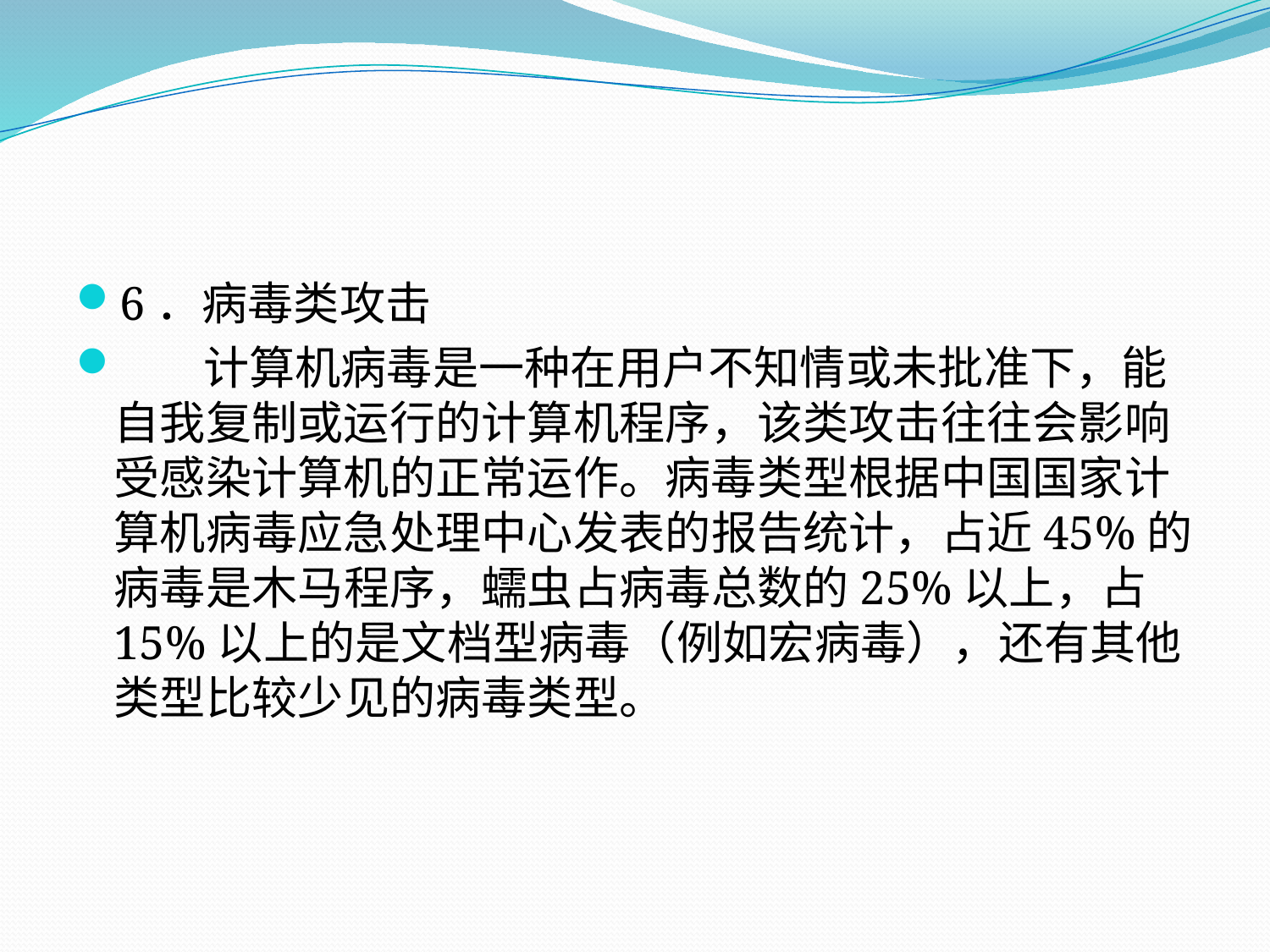

#
6．病毒类攻击
       计算机病毒是一种在用户不知情或未批准下，能自我复制或运行的计算机程序，该类攻击往往会影响受感染计算机的正常运作。病毒类型根据中国国家计算机病毒应急处理中心发表的报告统计，占近45%的病毒是木马程序，蠕虫占病毒总数的25%以上，占15%以上的是文档型病毒（例如宏病毒），还有其他类型比较少见的病毒类型。